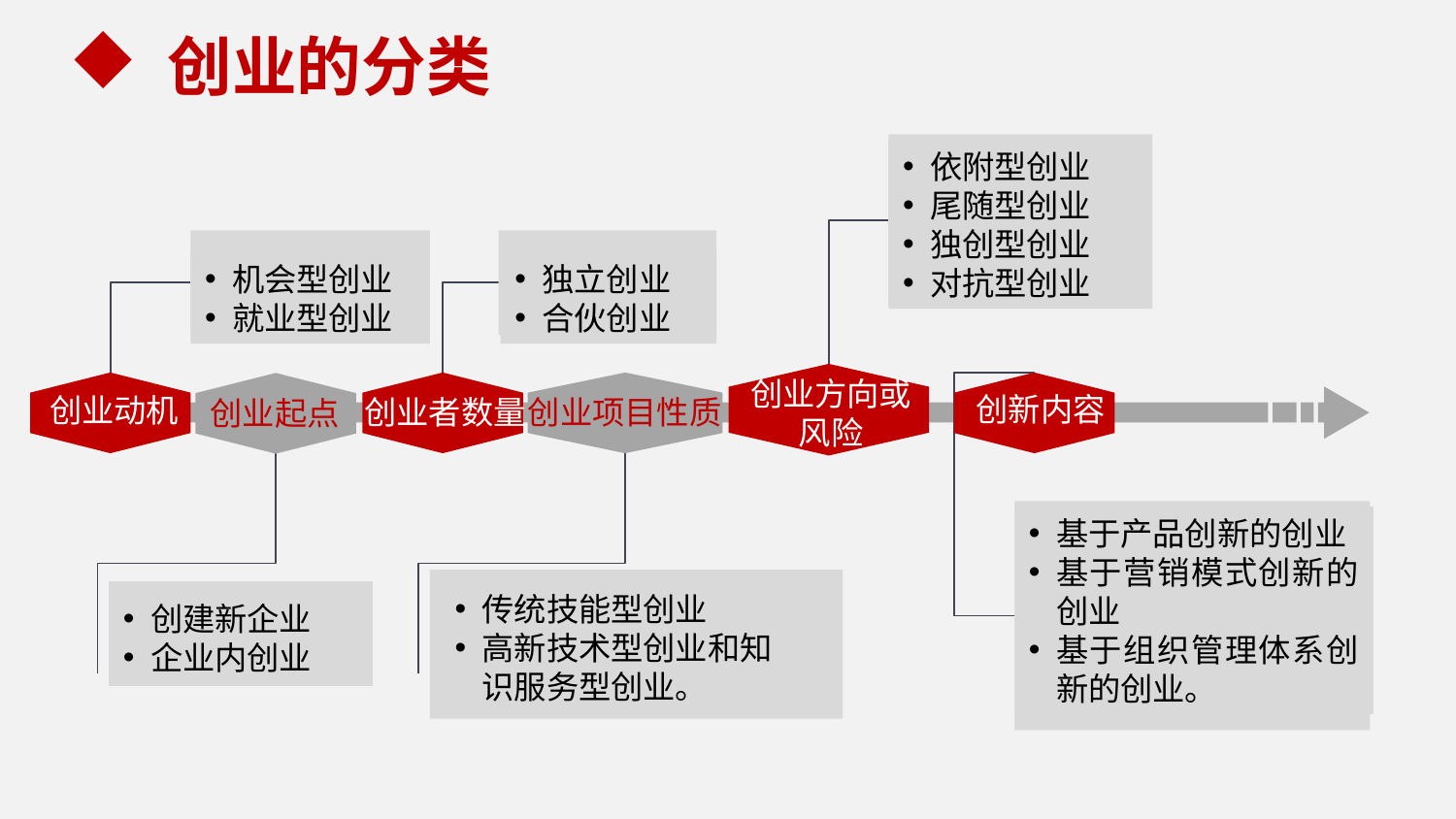

创业的分类

依附型创业
尾随型创业
独创型创业
对抗型创业

机会型创业
就业型创业

独立创业
合伙创业

创业方向或风险

创业者数量

创新内容

创业动机

创业项目性质

创业起点

基于产品创新的创业
基于营销模式创新的创业
基于组织管理体系创新的创业。

传统技能型创业
高新技术型创业和知识服务型创业。

创建新企业
企业内创业